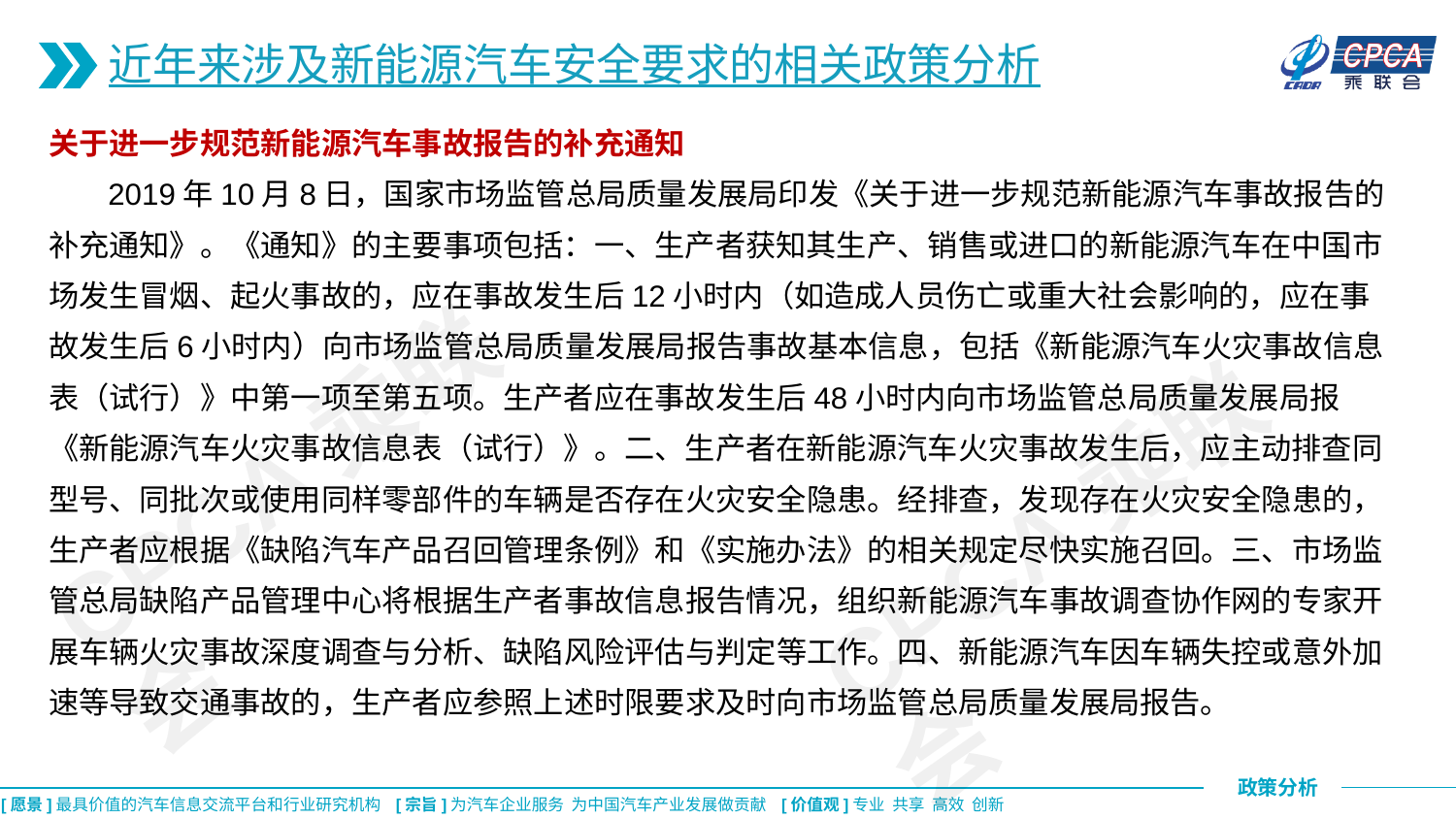

近年来涉及新能源汽车安全要求的相关政策分析
关于进一步规范新能源汽车事故报告的补充通知
       2019年10月8日，国家市场监管总局质量发展局印发《关于进一步规范新能源汽车事故报告的补充通知》。《通知》的主要事项包括：一、生产者获知其生产、销售或进口的新能源汽车在中国市场发生冒烟、起火事故的，应在事故发生后12小时内（如造成人员伤亡或重大社会影响的，应在事故发生后6小时内）向市场监管总局质量发展局报告事故基本信息，包括《新能源汽车火灾事故信息表（试行）》中第一项至第五项。生产者应在事故发生后48小时内向市场监管总局质量发展局报《新能源汽车火灾事故信息表（试行）》。二、生产者在新能源汽车火灾事故发生后，应主动排查同型号、同批次或使用同样零部件的车辆是否存在火灾安全隐患。经排查，发现存在火灾安全隐患的，生产者应根据《缺陷汽车产品召回管理条例》和《实施办法》的相关规定尽快实施召回。三、市场监管总局缺陷产品管理中心将根据生产者事故信息报告情况，组织新能源汽车事故调查协作网的专家开展车辆火灾事故深度调查与分析、缺陷风险评估与判定等工作。四、新能源汽车因车辆失控或意外加速等导致交通事故的，生产者应参照上述时限要求及时向市场监管总局质量发展局报告。
CPCA乘联会
CPCA乘联会